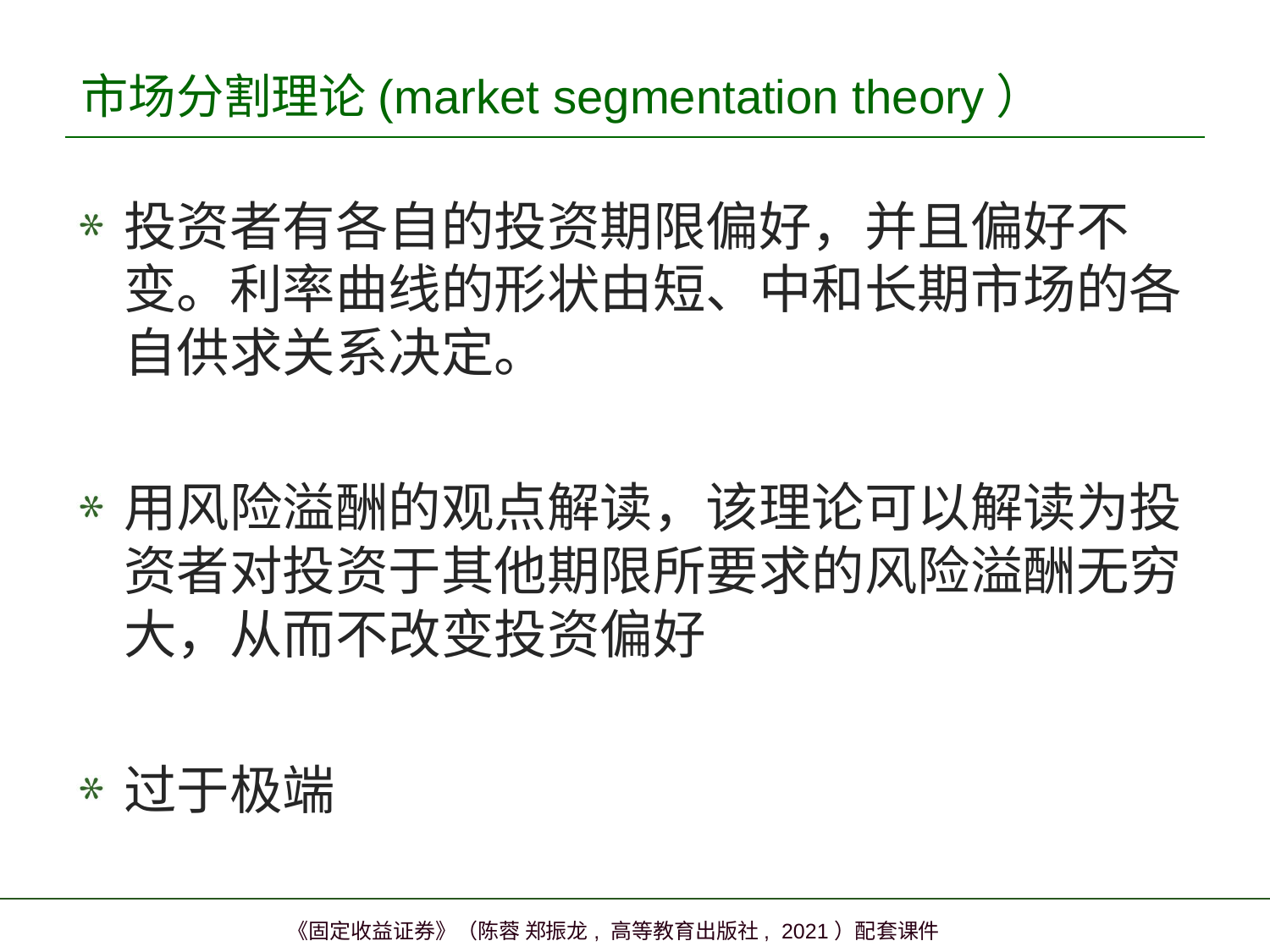

# 市场分割理论(market segmentation theory）
投资者有各自的投资期限偏好，并且偏好不变。利率曲线的形状由短、中和长期市场的各自供求关系决定。

用风险溢酬的观点解读，该理论可以解读为投资者对投资于其他期限所要求的风险溢酬无穷大，从而不改变投资偏好

过于极端